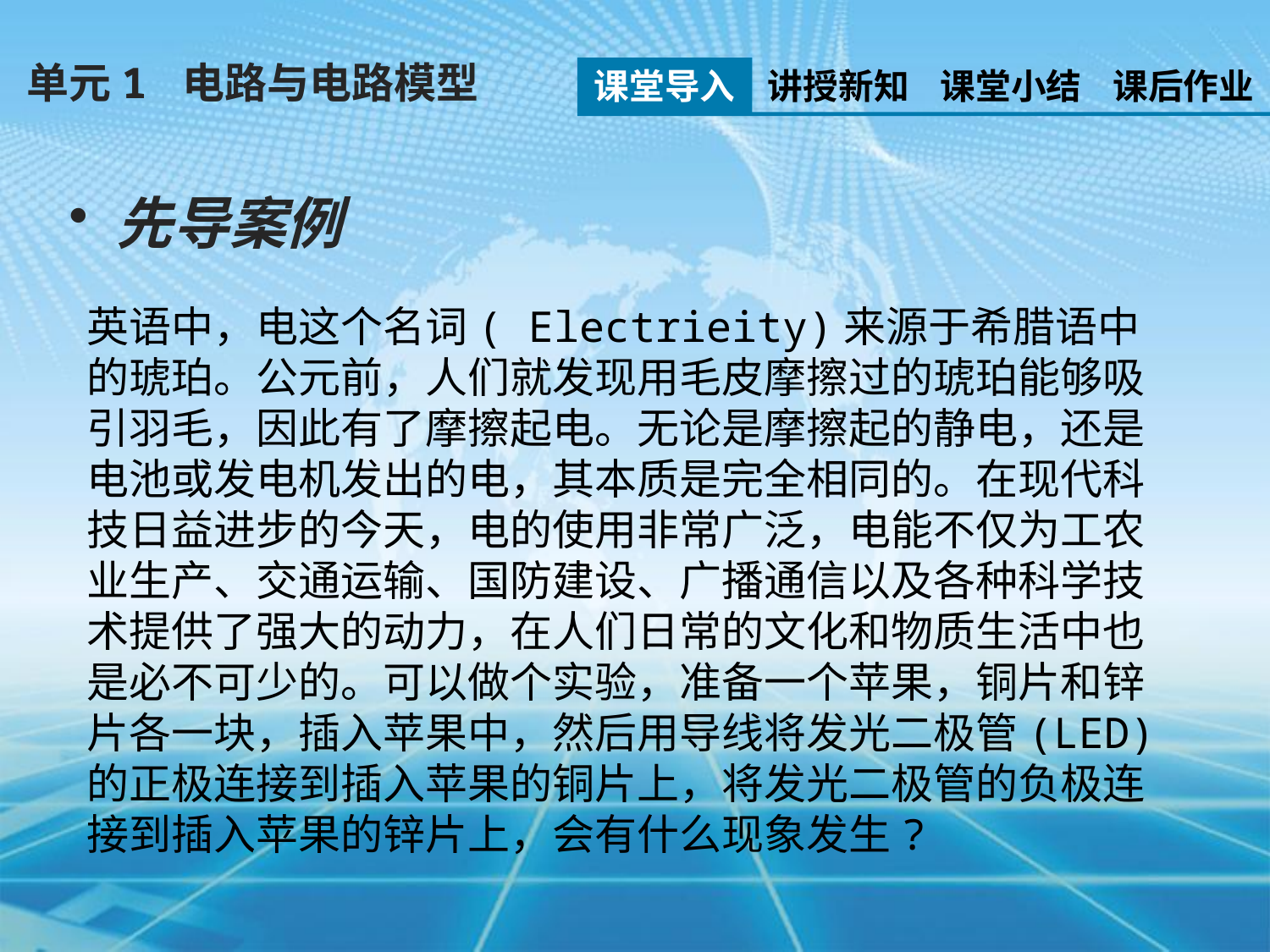

单元1 电路与电路模型
课堂导入
讲授新知
课堂小结
课后作业
先导案例
英语中，电这个名词( Electrieity)来源于希腊语中的琥珀。公元前，人们就发现用毛皮摩擦过的琥珀能够吸引羽毛，因此有了摩擦起电。无论是摩擦起的静电，还是电池或发电机发出的电，其本质是完全相同的。在现代科技日益进步的今天，电的使用非常广泛，电能不仅为工农业生产、交通运输、国防建设、广播通信以及各种科学技术提供了强大的动力，在人们日常的文化和物质生活中也是必不可少的。可以做个实验，准备一个苹果，铜片和锌片各一块，插入苹果中，然后用导线将发光二极管(LED)的正极连接到插入苹果的铜片上，将发光二极管的负极连接到插入苹果的锌片上，会有什么现象发生?